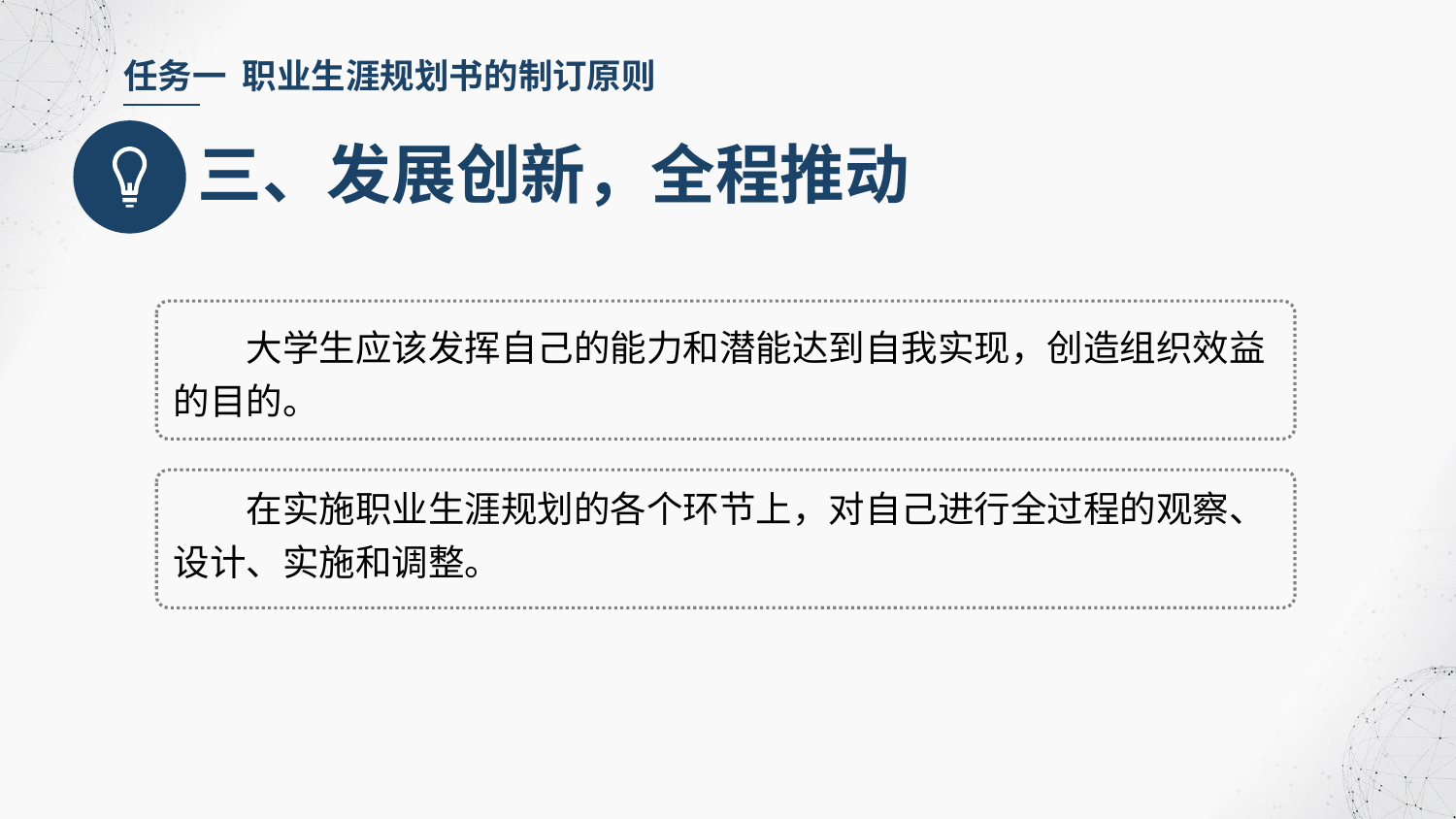

任务一  职业生涯规划书的制订原则

三、发展创新，全程推动

大学生应该发挥自己的能力和潜能达到自我实现，创造组织效益的目的。

在实施职业生涯规划的各个环节上，对自己进行全过程的观察、设计、实施和调整。